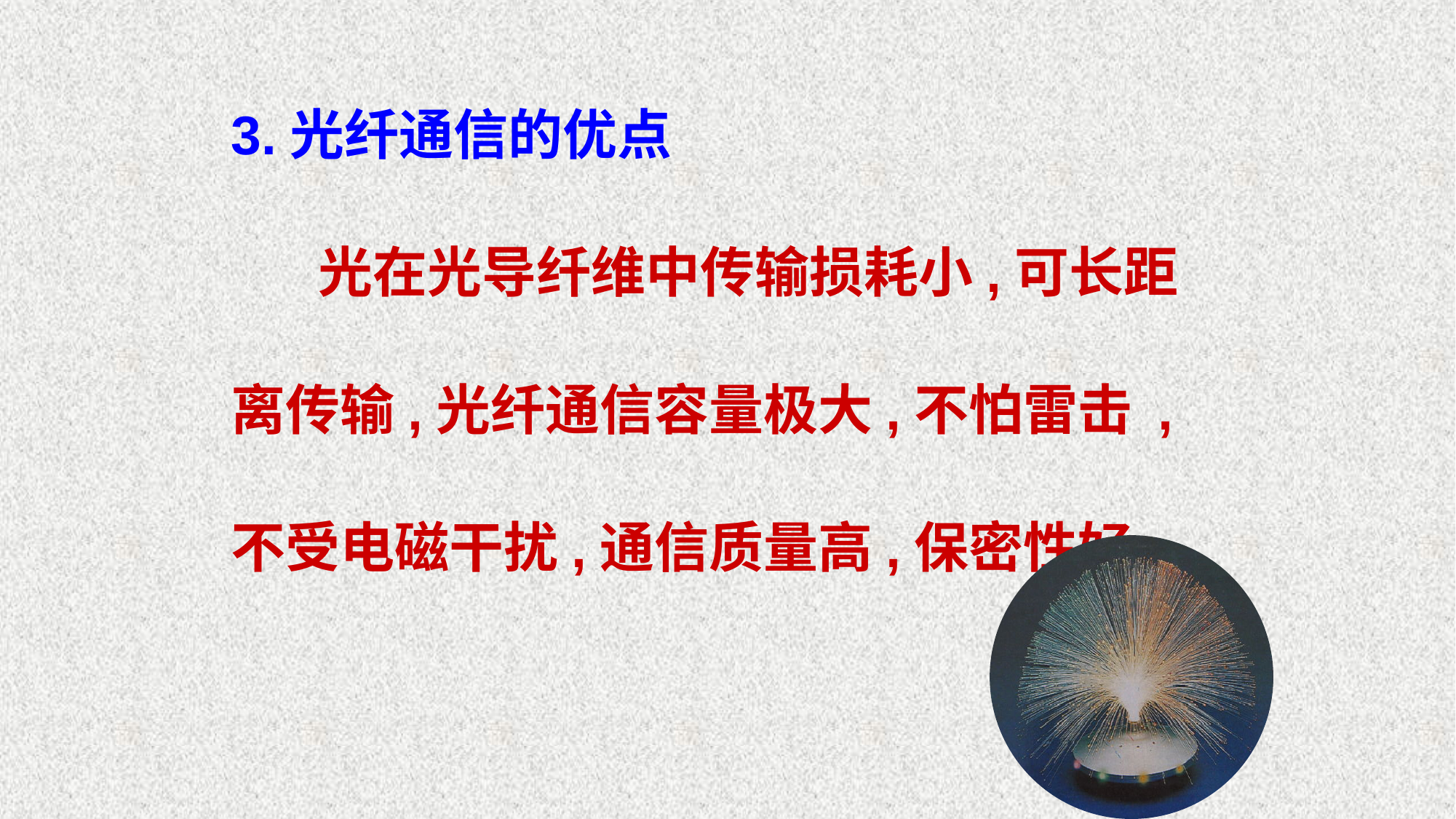

3.光纤通信的优点
      光在光导纤维中传输损耗小,可长距离传输,光纤通信容量极大,不怕雷击 ,不受电磁干扰,通信质量高,保密性好。